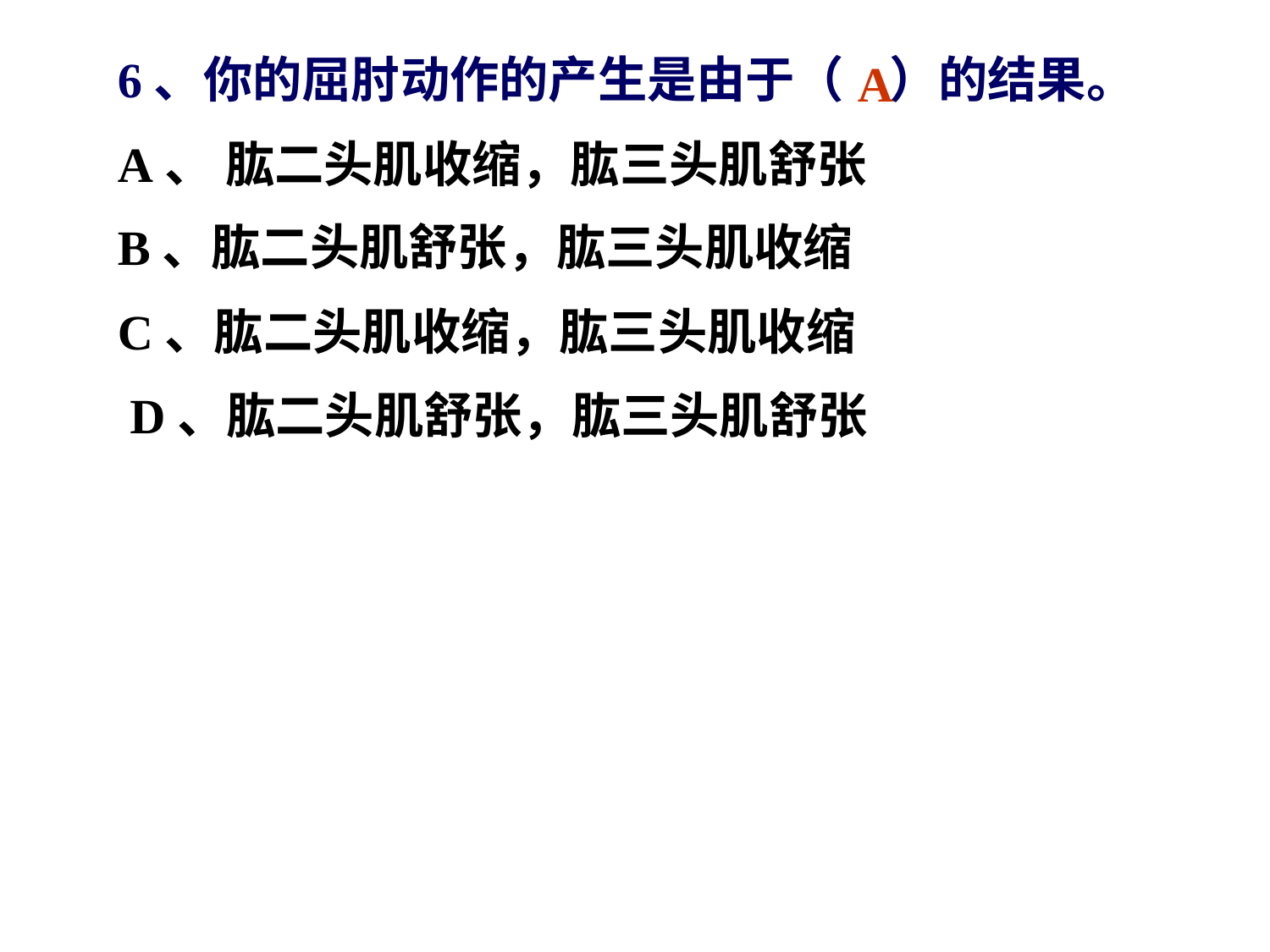

6、你的屈肘动作的产生是由于（    ）的结果。
A、 肱二头肌收缩，肱三头肌舒张
B、肱二头肌舒张，肱三头肌收缩
C、肱二头肌收缩，肱三头肌收缩
 D、肱二头肌舒张，肱三头肌舒张
A